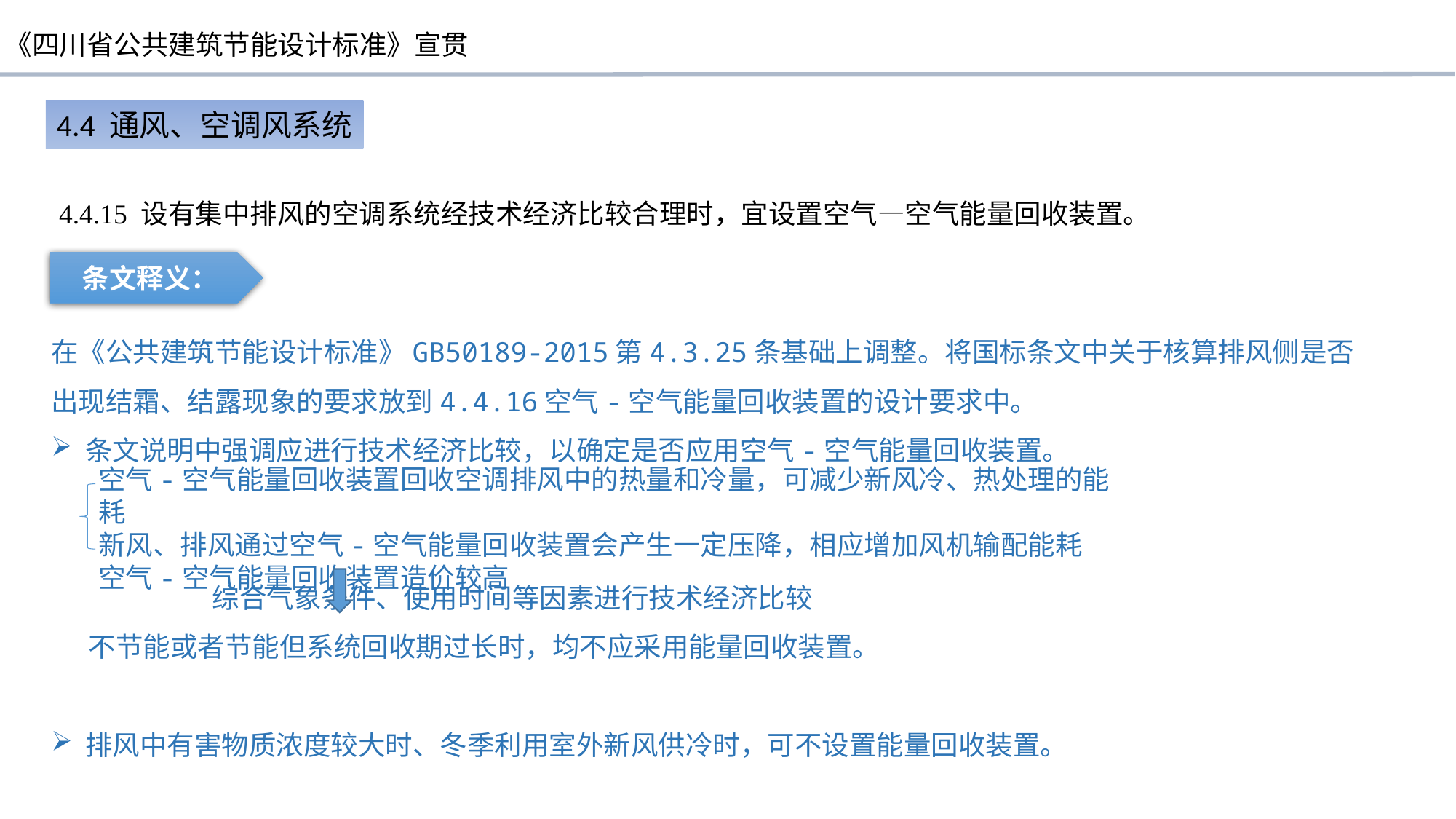

4.4 通风、空调风系统
4.4.15 设有集中排风的空调系统经技术经济比较合理时，宜设置空气—空气能量回收装置。

条文释义：

在《公共建筑节能设计标准》GB50189-2015第4.3.25条基础上调整。将国标条文中关于核算排风侧是否出现结霜、结露现象的要求放到4.4.16空气-空气能量回收装置的设计要求中。
条文说明中强调应进行技术经济比较，以确定是否应用空气-空气能量回收装置。

                         综合气象条件、使用时间等因素进行技术经济比较
     不节能或者节能但系统回收期过长时，均不应采用能量回收装置。

排风中有害物质浓度较大时、冬季利用室外新风供冷时，可不设置能量回收装置。

空气-空气能量回收装置回收空调排风中的热量和冷量，可减少新风冷、热处理的能耗
新风、排风通过空气-空气能量回收装置会产生一定压降，相应增加风机输配能耗
空气-空气能量回收装置造价较高